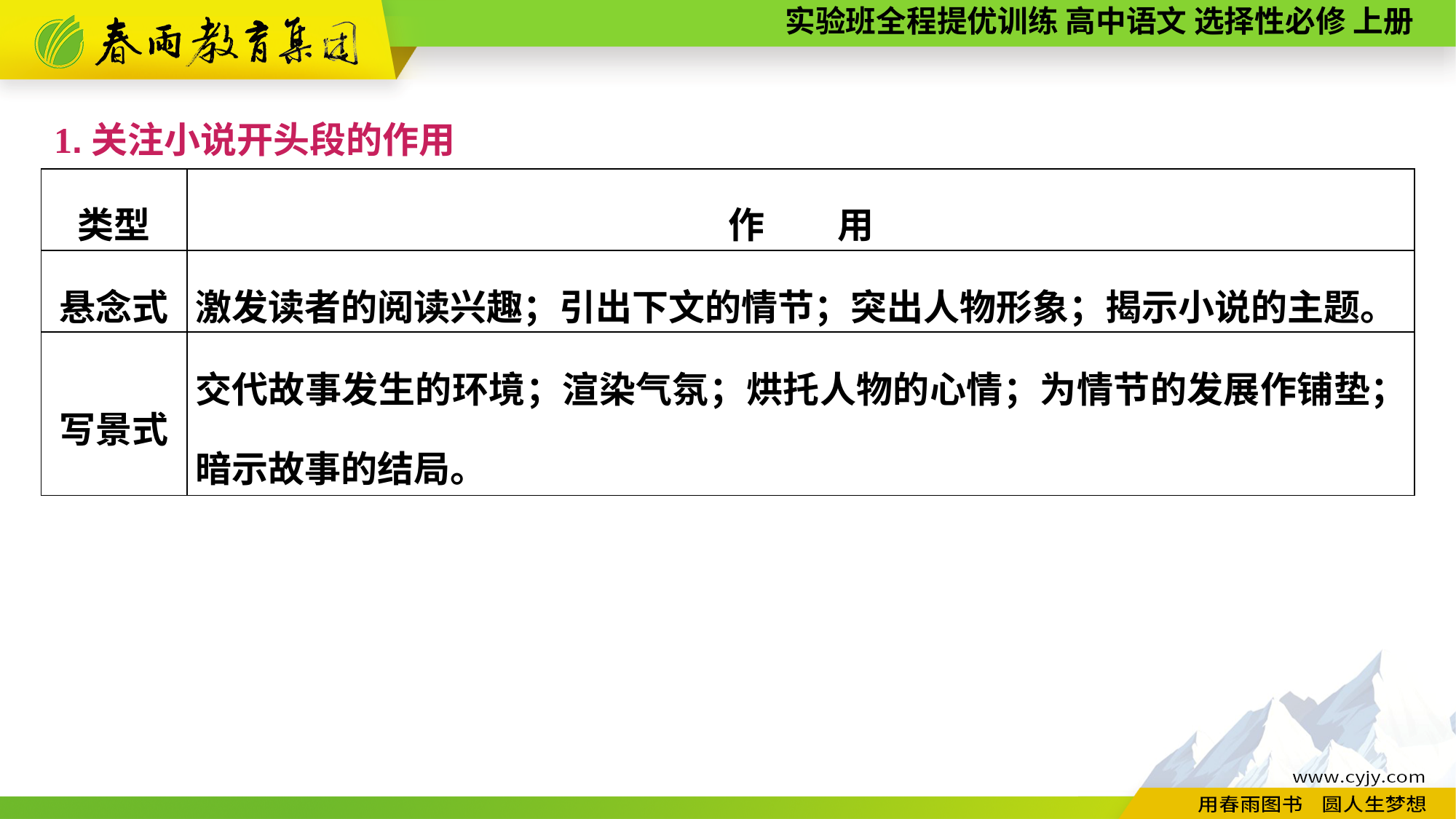

1.关注小说开头段的作用
| 类型 | 作　　用 |
| --- | --- |
| 悬念式 | 激发读者的阅读兴趣；引出下文的情节；突出人物形象；揭示小说的主题。 |
| 写景式 | 交代故事发生的环境；渲染气氛；烘托人物的心情；为情节的发展作铺垫；暗示故事的结局。 |